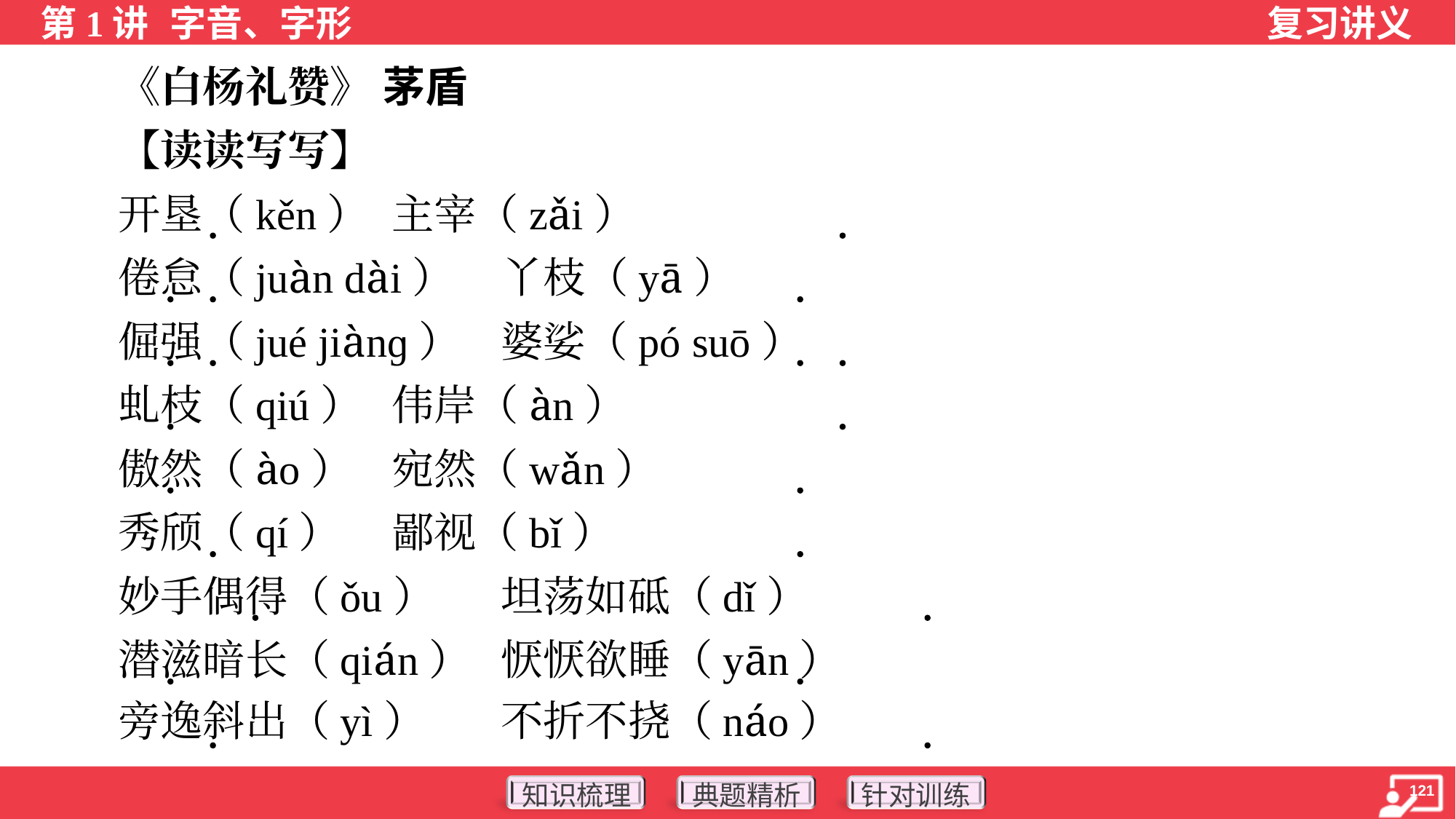

《白杨礼赞》 茅盾
    【读读写写】
    开垦（kěn）	主宰（zǎi）
    倦怠（juàn dài）	丫枝（yā）
    倔强（jué jiànɡ）	婆娑（pó suō）
    虬枝（qiú）	伟岸（àn）
    傲然（ào）	宛然（wǎn）
    秀颀（qí）	鄙视（bǐ）
    妙手偶得（ǒu）	坦荡如砥（dǐ）
    潜滋暗长（qián）	恹恹欲睡（yān）
    旁逸斜出（yì）	不折不挠（náo）